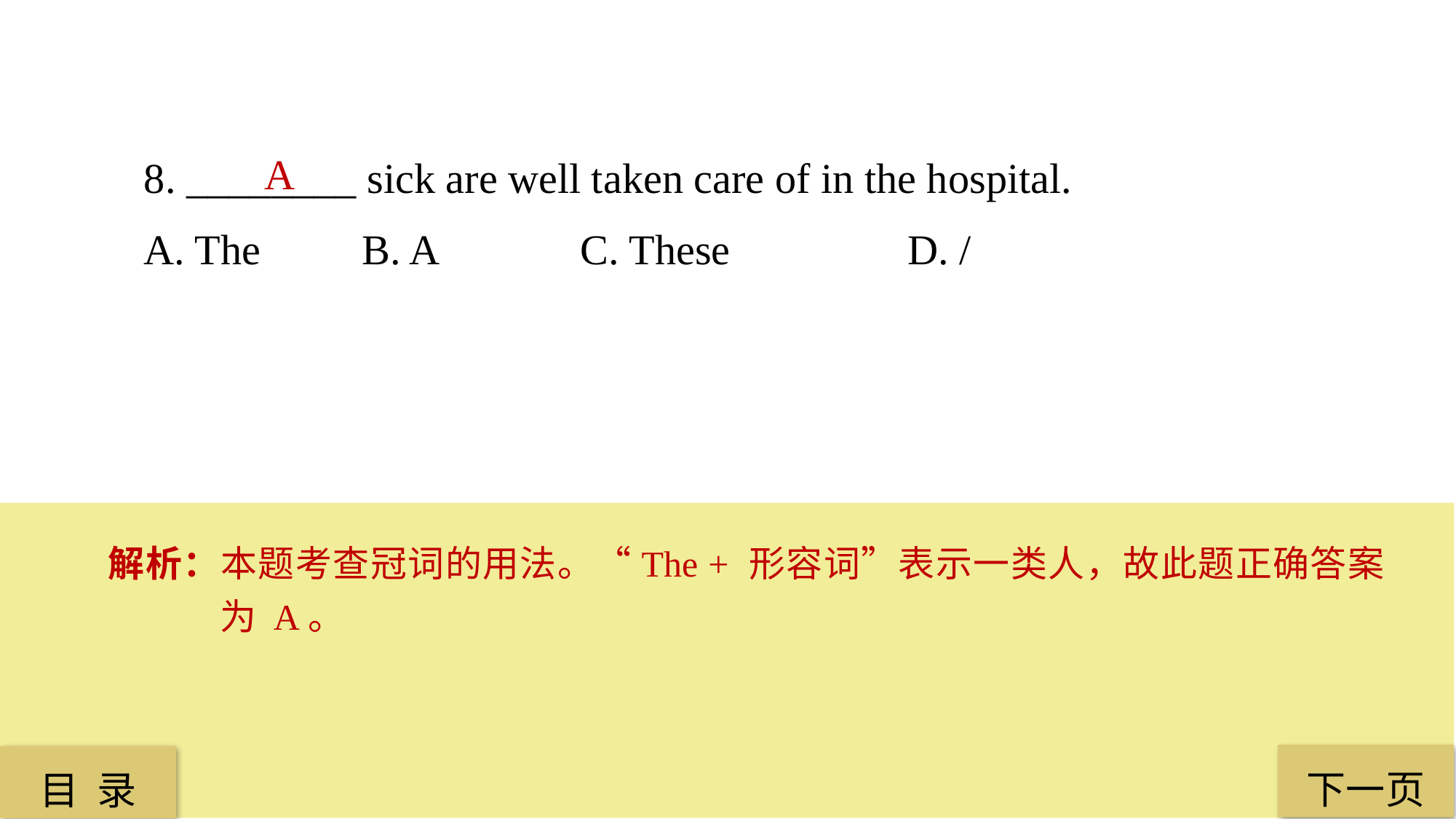

8. ________ sick are well taken care of in the hospital.
A. The 	B. A 		C. These 		D. /
A
解析：本题考查冠词的用法。“The + 形容词”表示一类人，故此题正确答案为 A。